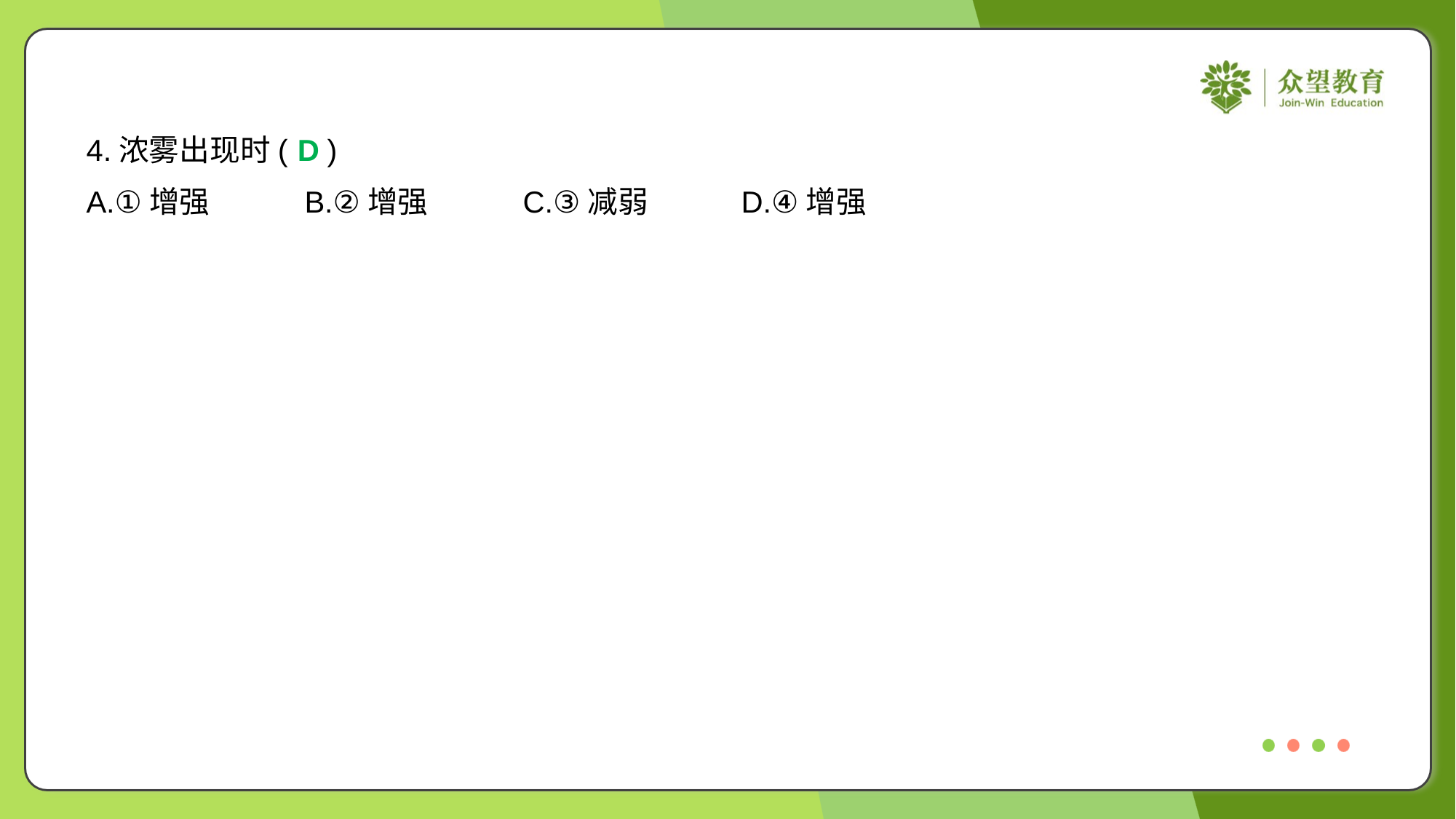

4.浓雾出现时(     )
D
A.①增强	B.②增强	C.③减弱	D.④增强